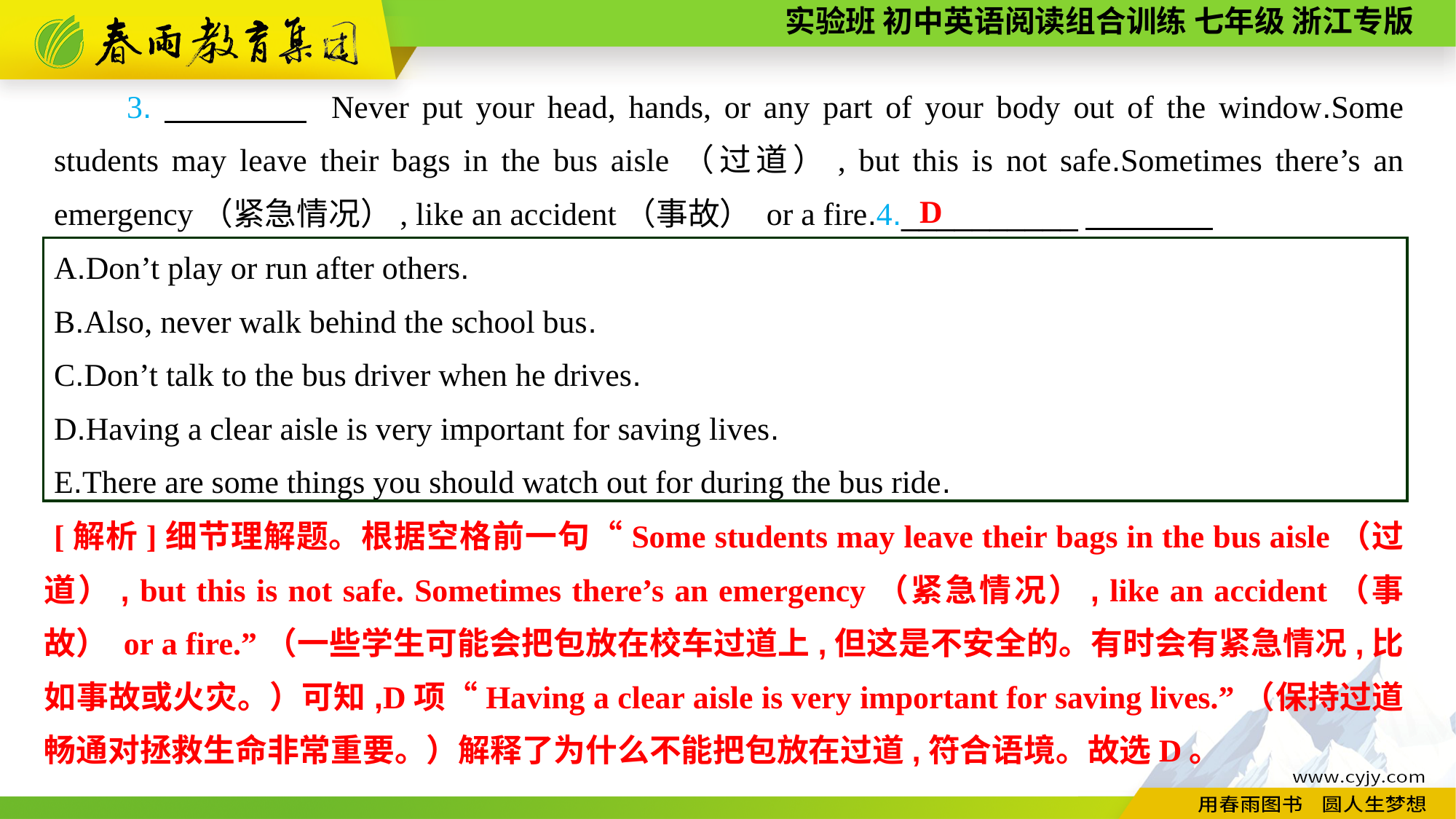

3.　　　　 Never put your head, hands, or any part of your body out of the window.Some students may leave their bags in the bus aisle（过道）, but this is not safe.Sometimes there’s an emergency（紧急情况）, like an accident（事故） or a fire.4.__________
D
A.Don’t play or run after others.
B.Also, never walk behind the school bus.
C.Don’t talk to the bus driver when he drives.
D.Having a clear aisle is very important for saving lives.
E.There are some things you should watch out for during the bus ride.

 [解析]细节理解题。根据空格前一句“Some students may leave their bags in the bus aisle（过道）, but this is not safe. Sometimes there’s an emergency（紧急情况）, like an accident（事故） or a fire.”（一些学生可能会把包放在校车过道上,但这是不安全的。有时会有紧急情况,比如事故或火灾。）可知,D项“Having a clear aisle is very important for saving lives.”（保持过道畅通对拯救生命非常重要。）解释了为什么不能把包放在过道,符合语境。故选D。